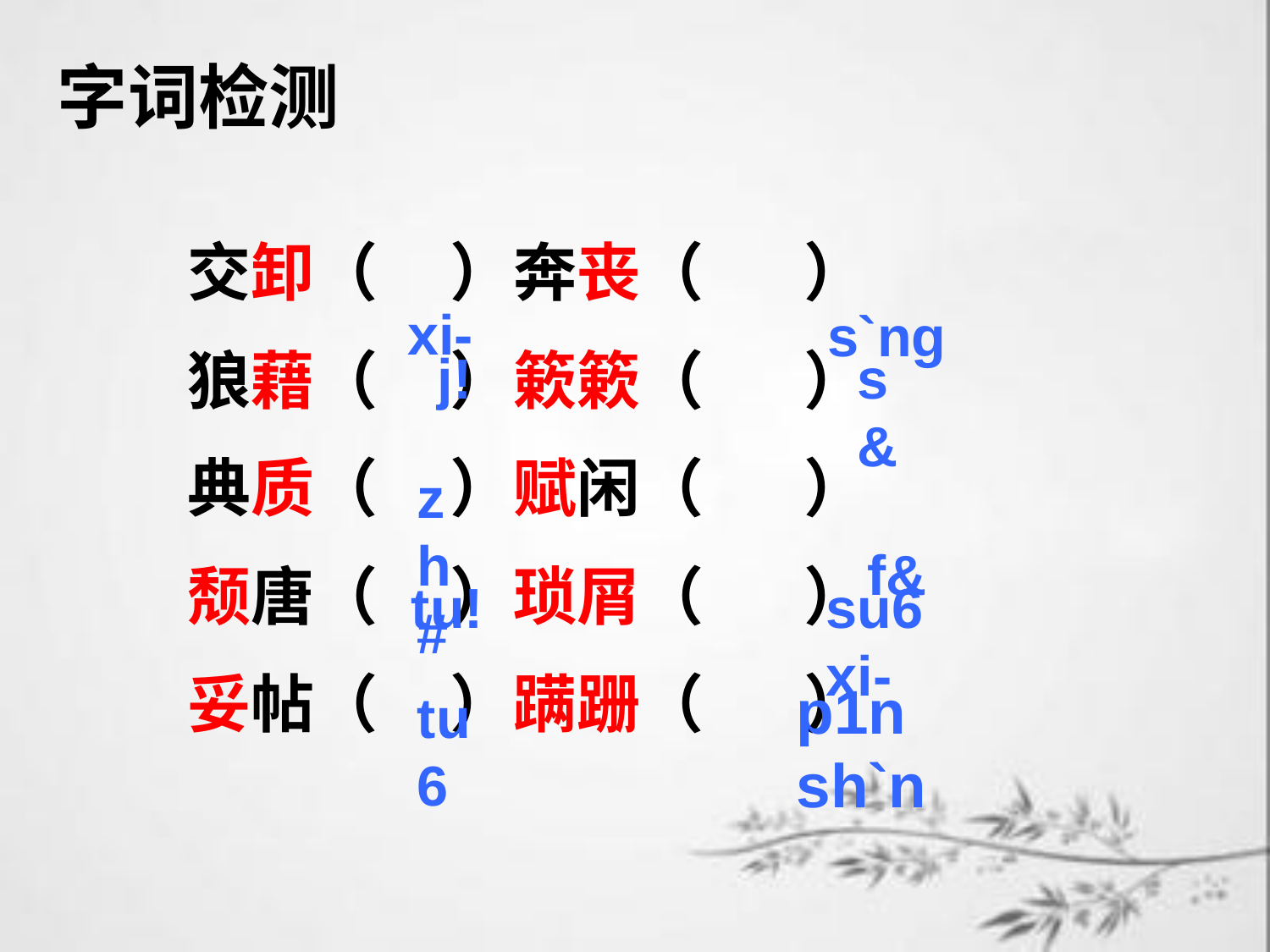

字词检测
 xi-
交卸（     ）奔丧（       ）
狼藉（     ）簌簌（       ）
典质（     ）赋闲（       ）
颓唐（     ）琐屑（       ）
妥帖（     ）蹒跚（       ）
 s`ng
j!
s&
zh#
 f&
tu!
su6 xi-
p1n sh`n
tu6